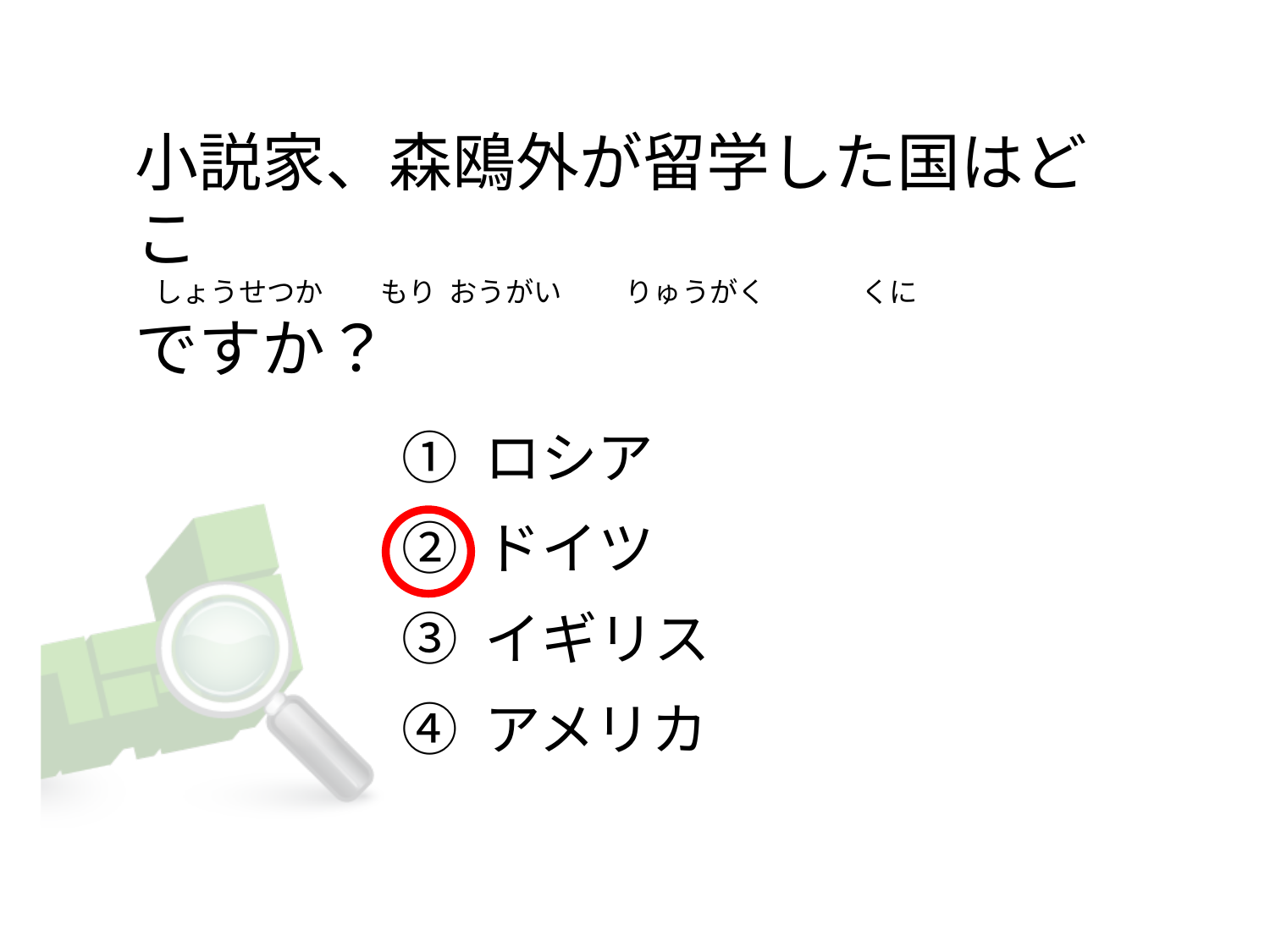

小説家、森鴎外が留学した国はどこ
  しょうせつか         もり  おうがい          りゅうがく               くに
ですか？
① ロシア
② ドイツ
③ イギリス
④ アメリカ